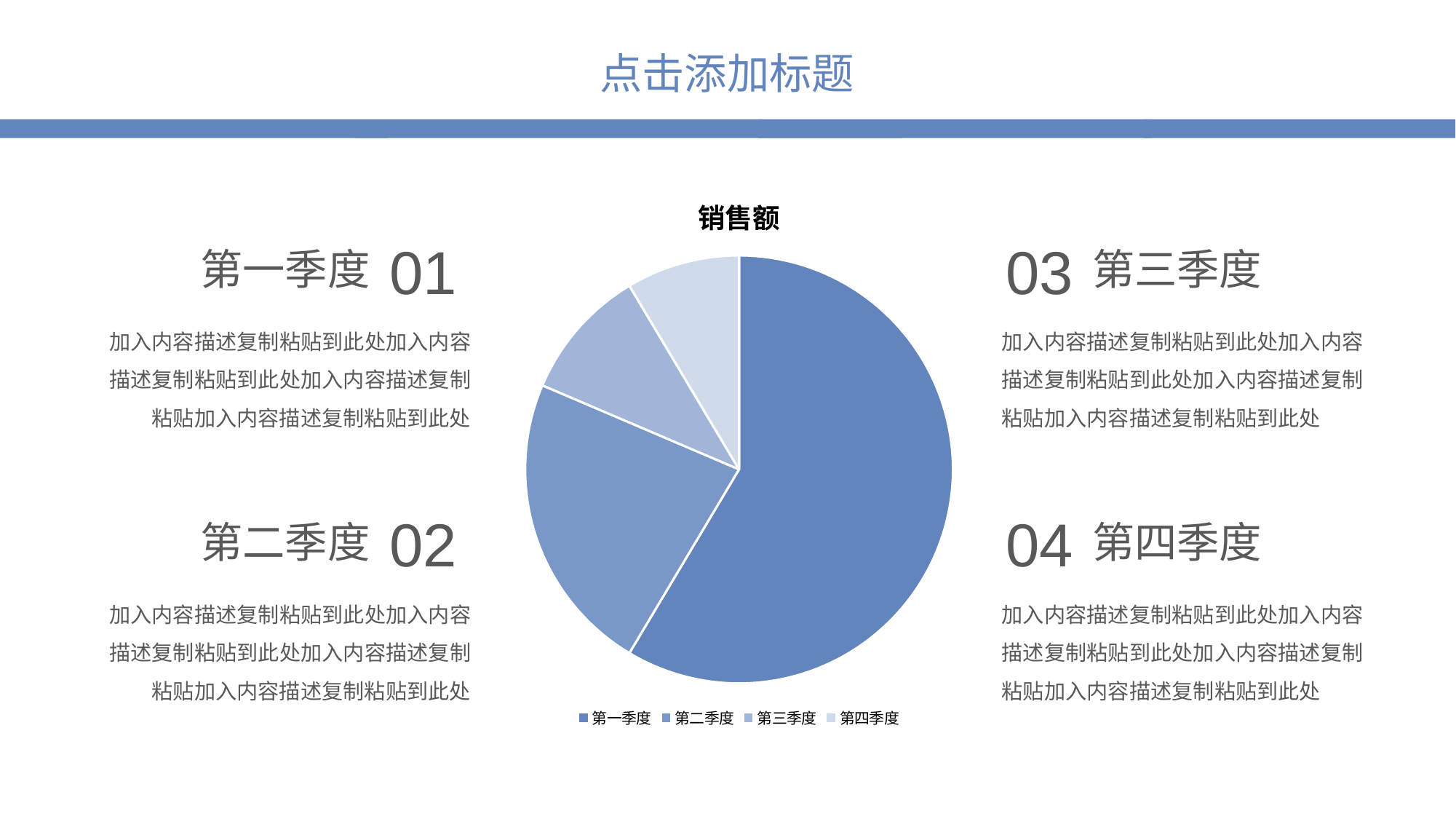

### Chart:

| Category | 销售额 |
|---|---|
| 第一季度 | 8.2 |
| 第二季度 | 3.2 |
| 第三季度 | 1.4 |
| 第四季度 | 1.2 |
01
第一季度
加入内容描述复制粘贴到此处加入内容描述复制粘贴到此处加入内容描述复制粘贴加入内容描述复制粘贴到此处
03
第三季度
加入内容描述复制粘贴到此处加入内容描述复制粘贴到此处加入内容描述复制粘贴加入内容描述复制粘贴到此处
02
第二季度
加入内容描述复制粘贴到此处加入内容描述复制粘贴到此处加入内容描述复制粘贴加入内容描述复制粘贴到此处
04
第四季度
加入内容描述复制粘贴到此处加入内容描述复制粘贴到此处加入内容描述复制粘贴加入内容描述复制粘贴到此处